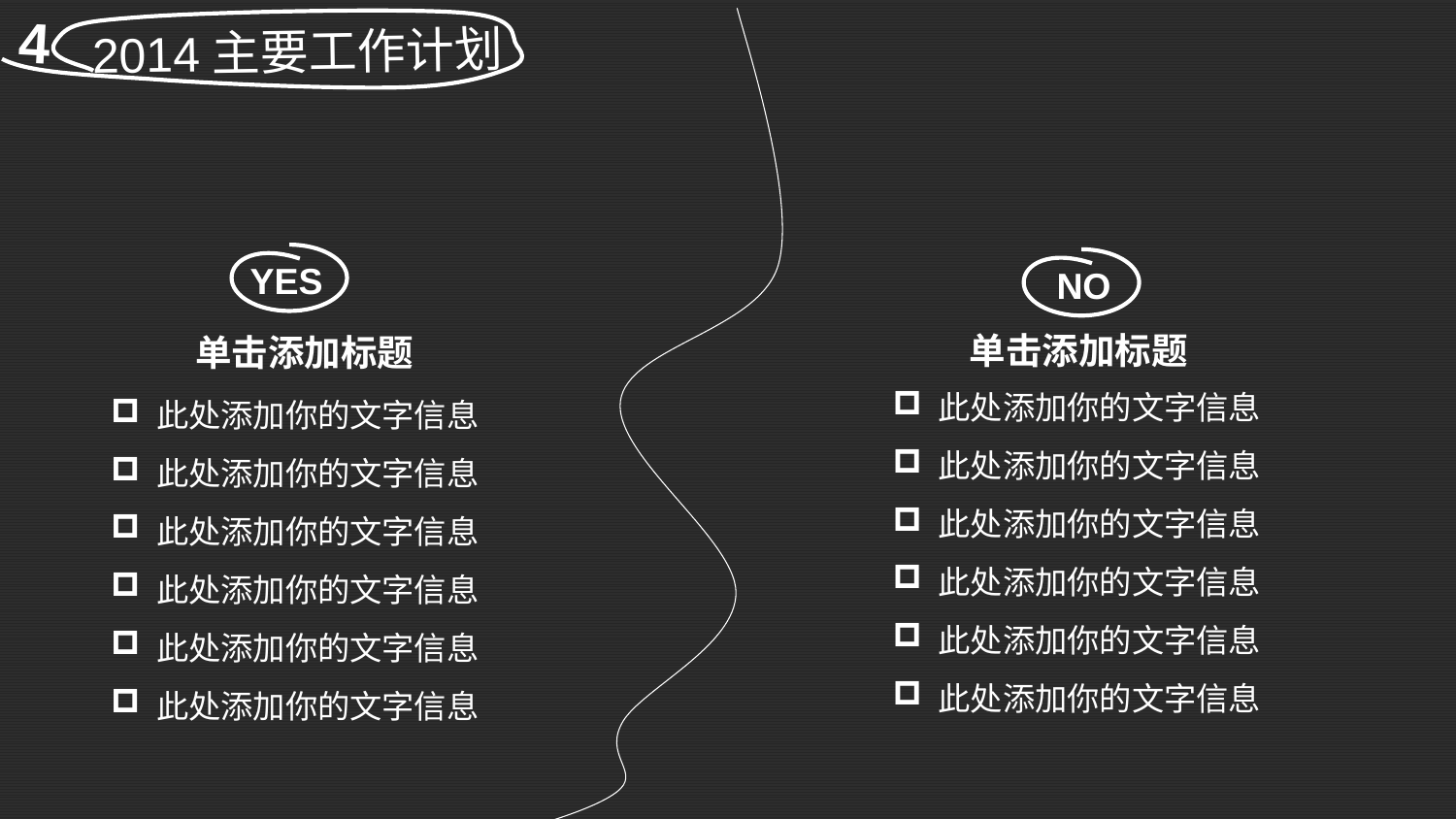

2014主要工作计划
4

YES
NO
单击添加标题
单击添加标题
此处添加你的文字信息
此处添加你的文字信息
此处添加你的文字信息
此处添加你的文字信息
此处添加你的文字信息
此处添加你的文字信息

此处添加你的文字信息
此处添加你的文字信息
此处添加你的文字信息
此处添加你的文字信息
此处添加你的文字信息
此处添加你的文字信息